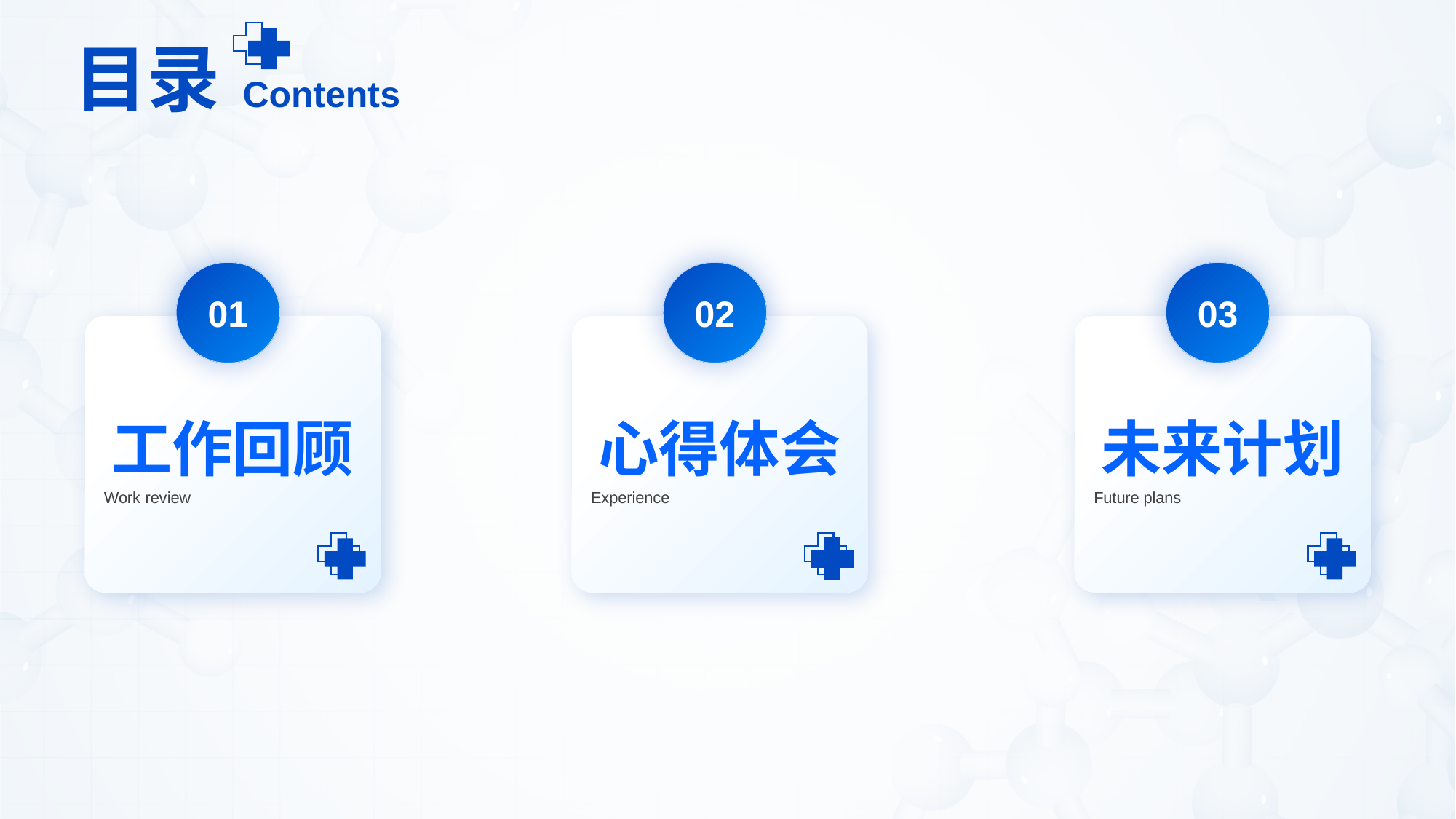

01
02
03

工作回顾
心得体会
未来计划
Work review
Experience
Future plans